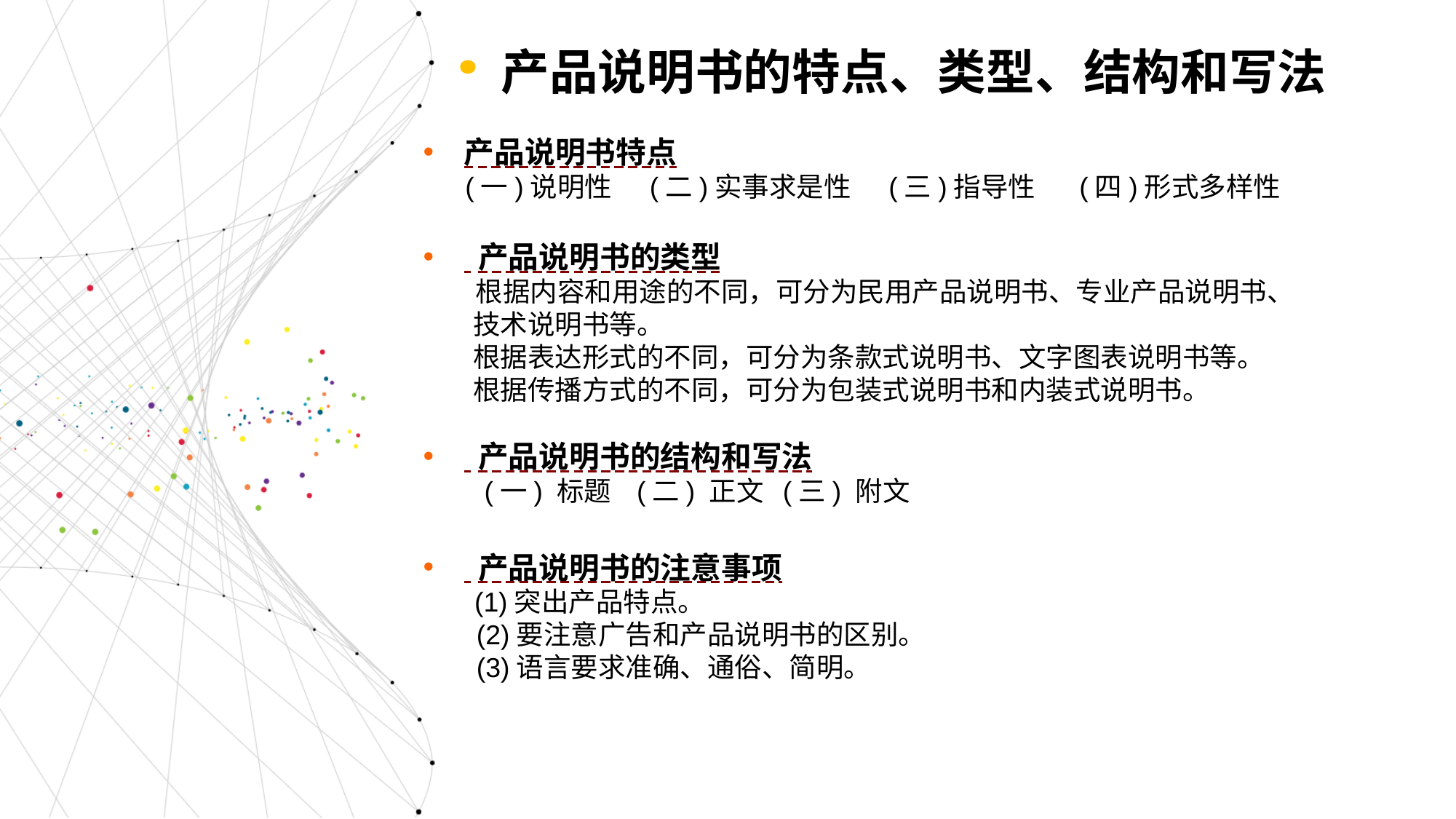

产品说明书的特点、类型、结构和写法

产品说明书特点
       (一)说明性     (二)实事求是性     (三)指导性      (四)形式多样性
 产品说明书的类型
          根据内容和用途的不同，可分为民用产品说明书、专业产品说明书、
       技术说明书等。
       根据表达形式的不同，可分为条款式说明书、文字图表说明书等。
       根据传播方式的不同，可分为包装式说明书和内装式说明书。
 产品说明书的结构和写法
        (一) 标题   (二) 正文  (三) 附文

 产品说明书的注意事项
        (1)突出产品特点。
       (2)要注意广告和产品说明书的区别。
       (3)语言要求准确、通俗、简明。